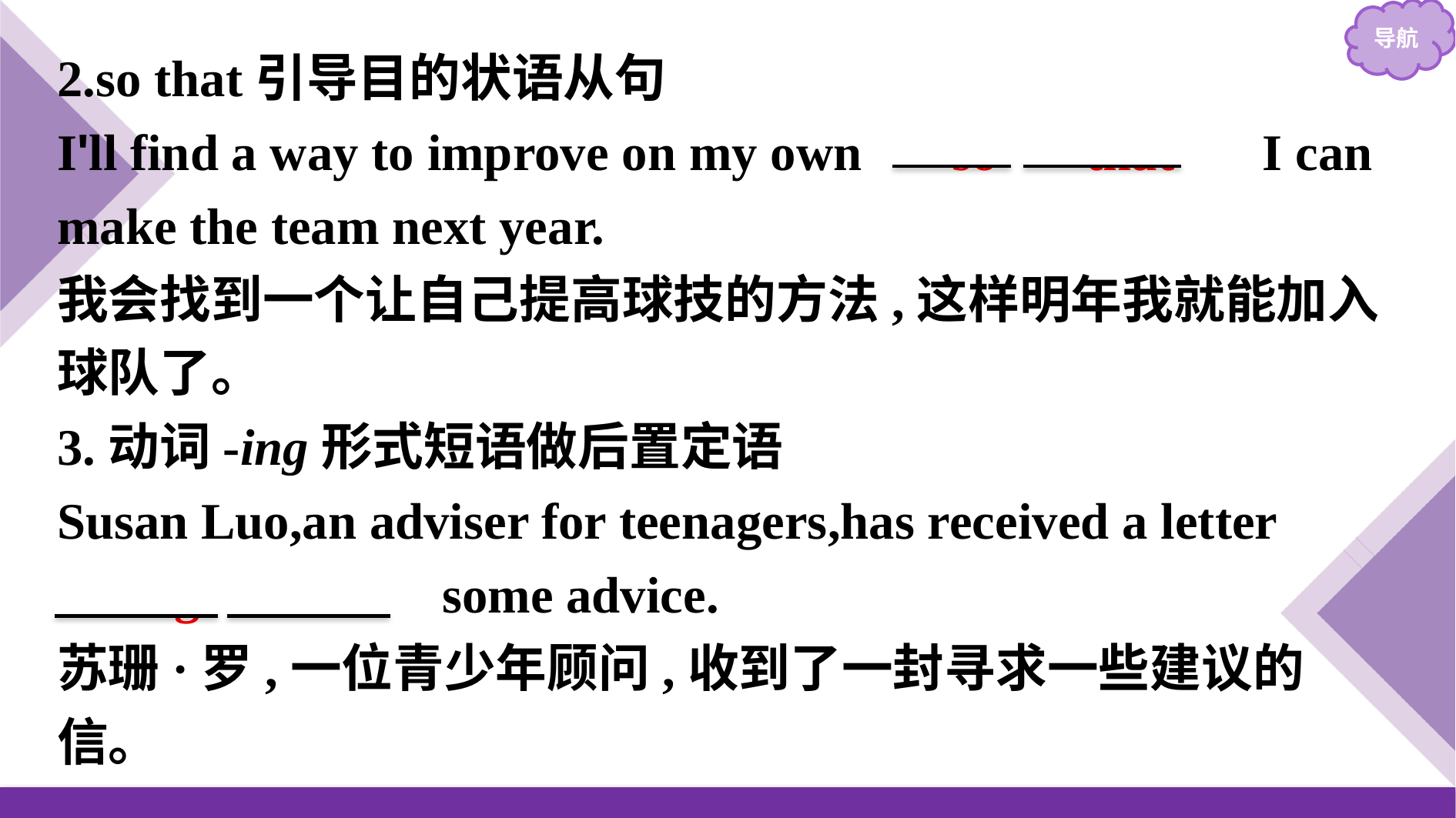

2.so that引导目的状语从句
I'll find a way to improve on my own 　so　 that　 I can make the team next year.
我会找到一个让自己提高球技的方法,这样明年我就能加入球队了。
3.动词-ing形式短语做后置定语
Susan Luo,an adviser for teenagers,has received a letter 　asking　 for　 some advice.
苏珊·罗,一位青少年顾问,收到了一封寻求一些建议的信。